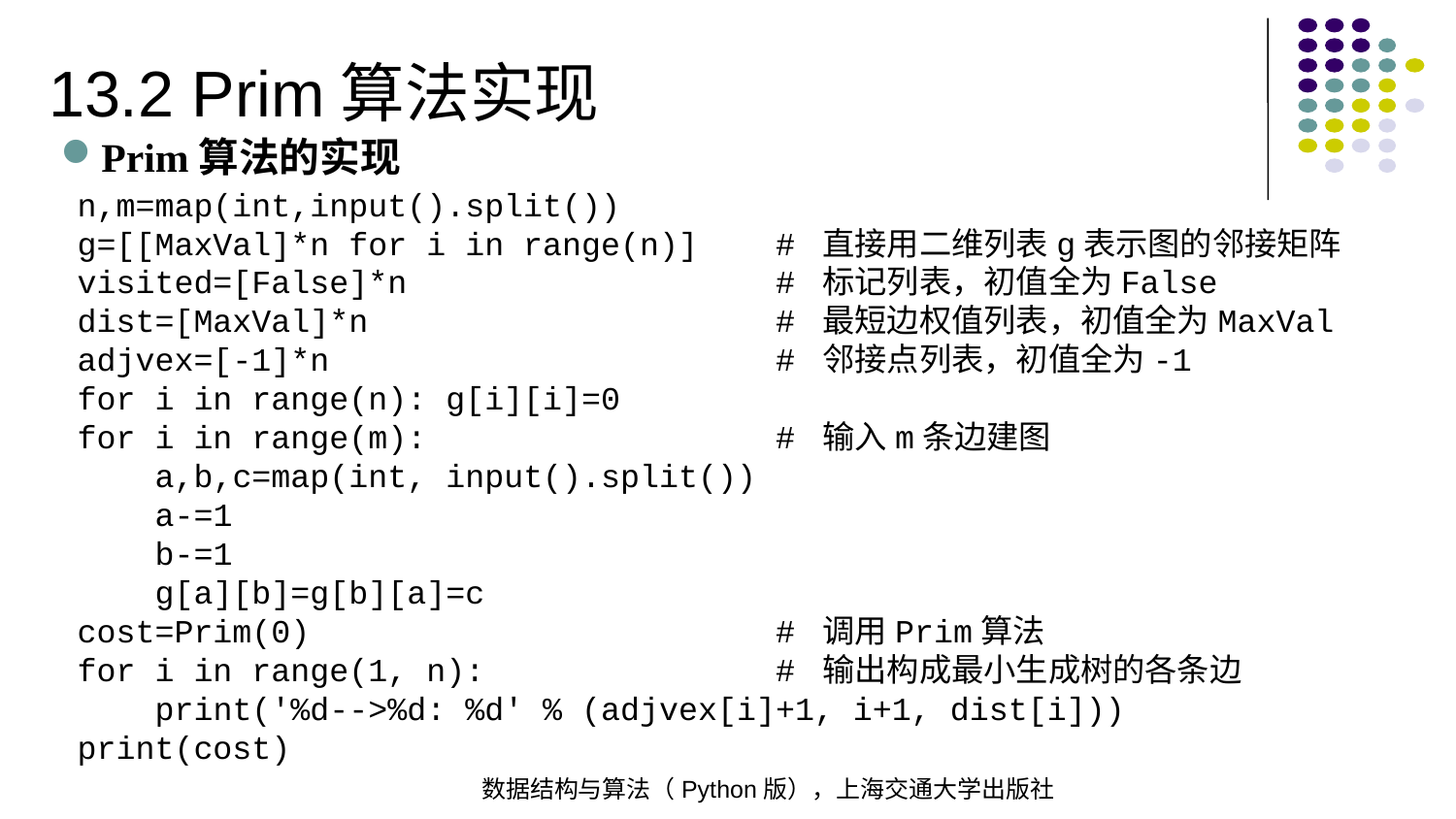

13.2 Prim算法实现
Prim算法的实现
n,m=map(int,input().split())
g=[[MaxVal]*n for i in range(n)]    # 直接用二维列表g表示图的邻接矩阵
visited=[False]*n                   # 标记列表，初值全为False
dist=[MaxVal]*n                     # 最短边权值列表，初值全为MaxVal
adjvex=[-1]*n                       # 邻接点列表，初值全为-1
for i in range(n): g[i][i]=0
for i in range(m):                  # 输入m条边建图
    a,b,c=map(int, input().split())
    a-=1
    b-=1
    g[a][b]=g[b][a]=c
cost=Prim(0)                        # 调用Prim算法
for i in range(1, n):               # 输出构成最小生成树的各条边
    print('%d-->%d: %d' % (adjvex[i]+1, i+1, dist[i]))
print(cost)